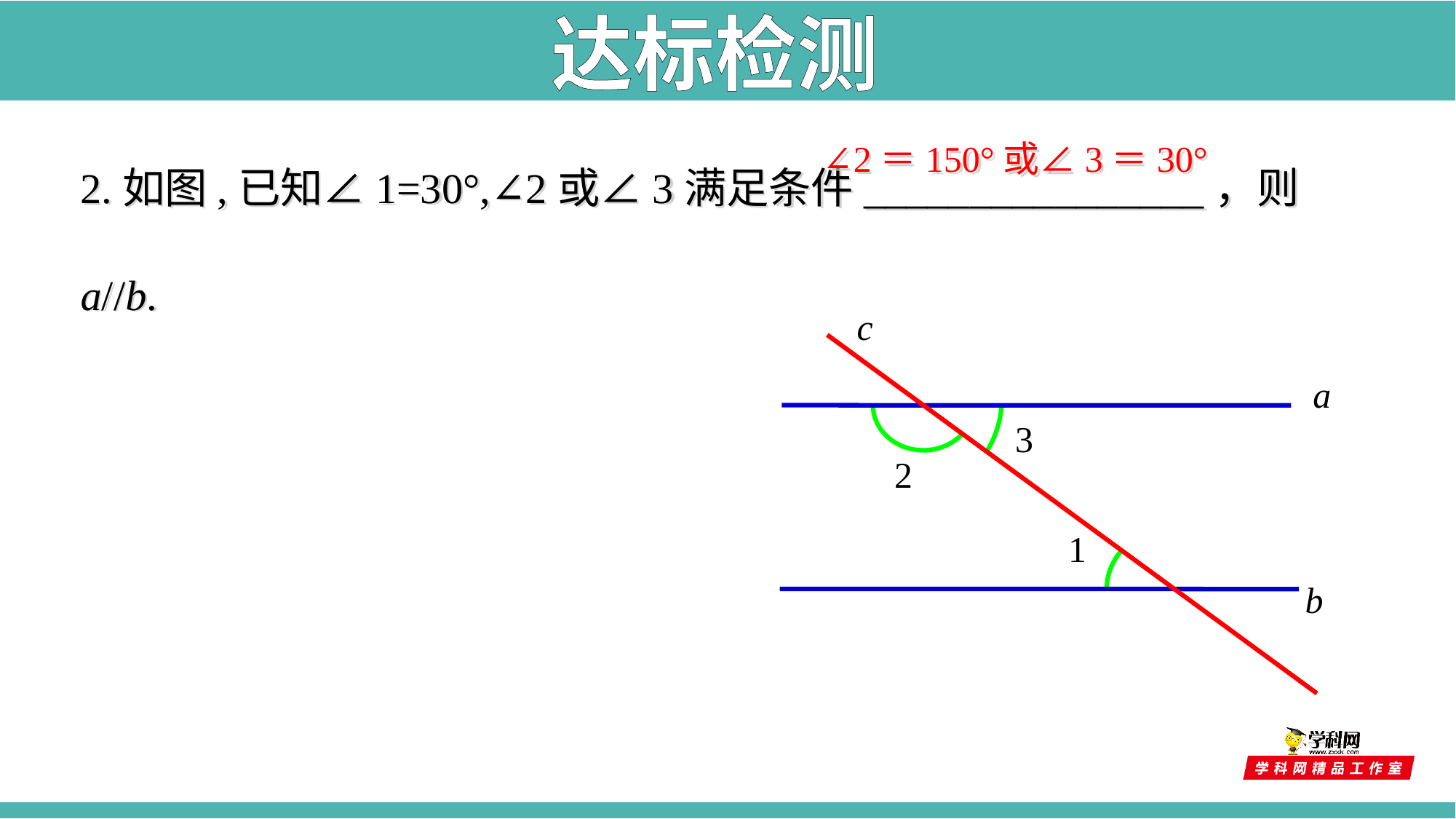

达标检测
2.如图,已知∠1=30°,∠2或∠3满足条件________________，则a//b.
∠2＝150°或∠3＝30°
c

a

3
2
1

b